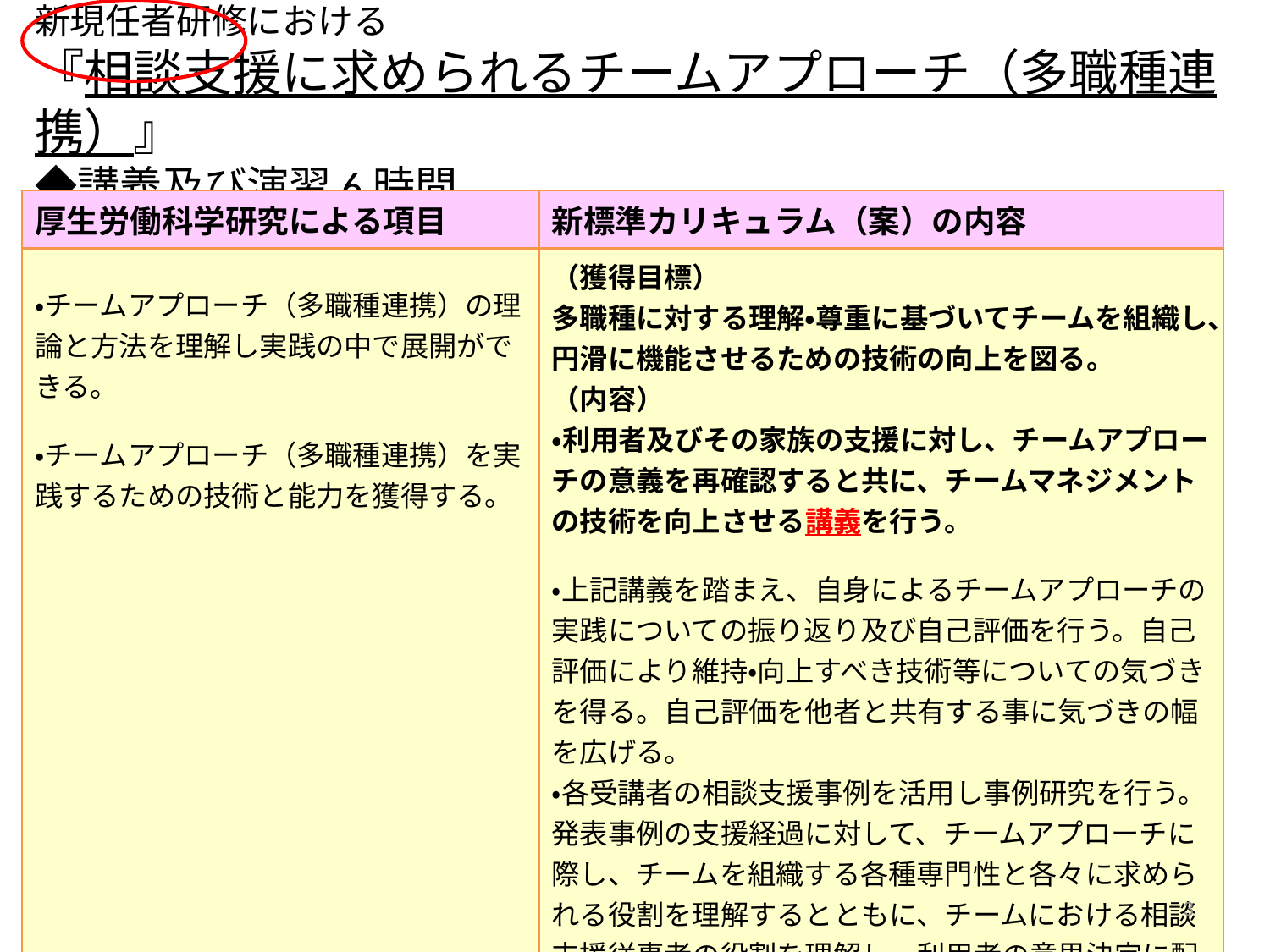

# 新現任者研修における 『相談支援に求められるチームアプローチ（多職種連携）』 ◆講義及び演習6時間
| 厚生労働科学研究による項目 | 新標準カリキュラム（案）の内容 |
| --- | --- |
| ・チームアプローチ（多職種連携）の理論と方法を理解し実践の中で展開ができる。 ・チームアプローチ（多職種連携）を実践するための技術と能力を獲得する。 | （獲得目標） 多職種に対する理解・尊重に基づいてチームを組織し、円滑に機能させるための技術の向上を図る。 （内容） ・利用者及びその家族の支援に対し、チームアプローチの意義を再確認すると共に、チームマネジメントの技術を向上させる講義を行う。 ・上記講義を踏まえ、自身によるチームアプローチの実践についての振り返り及び自己評価を行う。自己評価により維持・向上すべき技術等についての気づきを得る。自己評価を他者と共有する事に気づきの幅を広げる。 ・各受講者の相談支援事例を活用し事例研究を行う。発表事例の支援経過に対して、チームアプローチに際し、チームを組織する各種専門性と各々に求められる役割を理解するとともに、チームにおける相談支援従事者の役割を理解し、利用者の意思決定に配慮したチーム運営において想定される課題や対応策を含め、チームを円滑に機能させるために必要な知識・技術を向上させるための協議を行う。 |
3